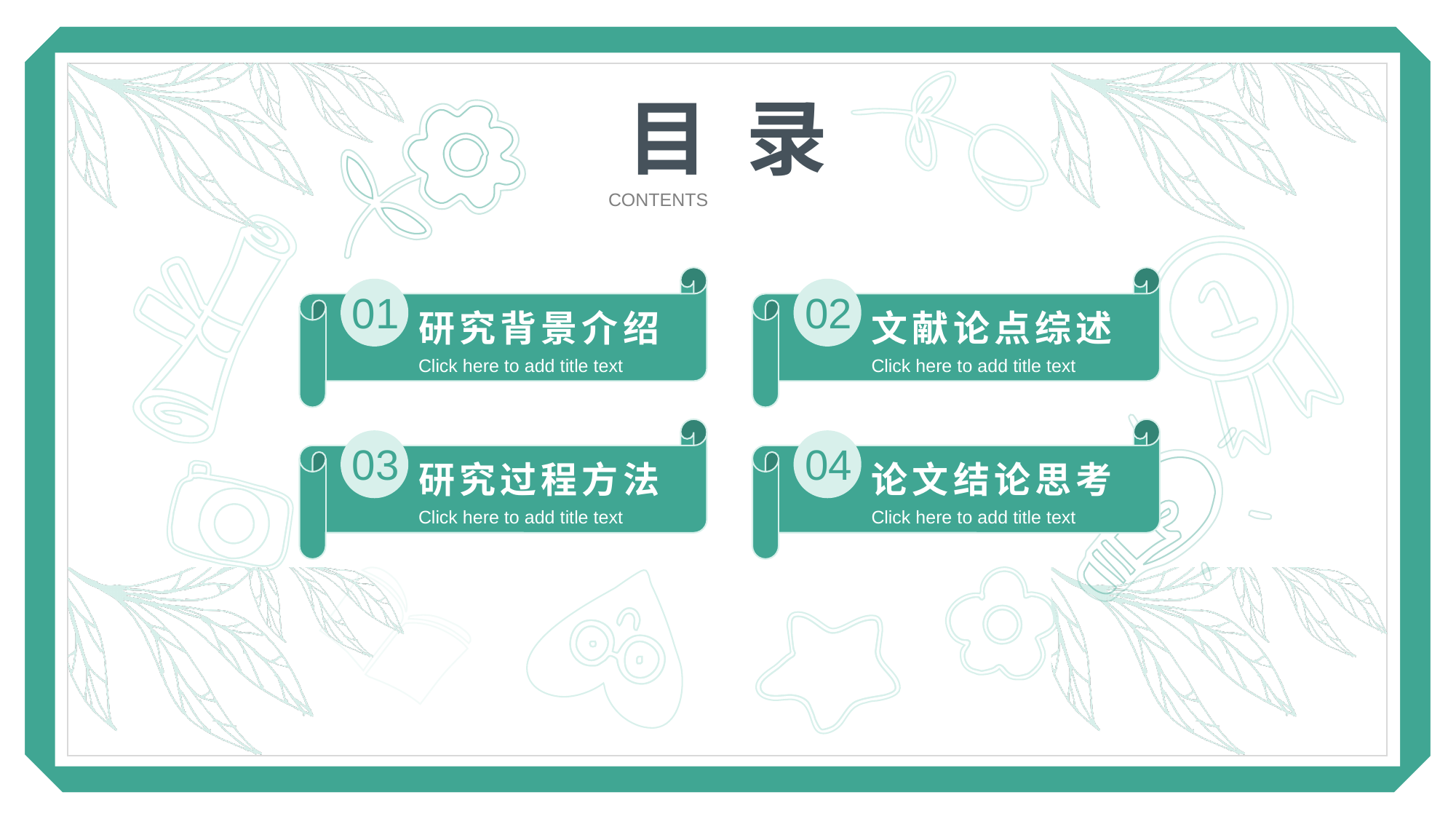

51PPT模板网   www.51pptmoban.com

目  录
CONTENTS

01
研究背景介绍
Click here to add title text

02
文献论点综述
Click here to add title text

03
研究过程方法
Click here to add title text

04
论文结论思考
Click here to add title text